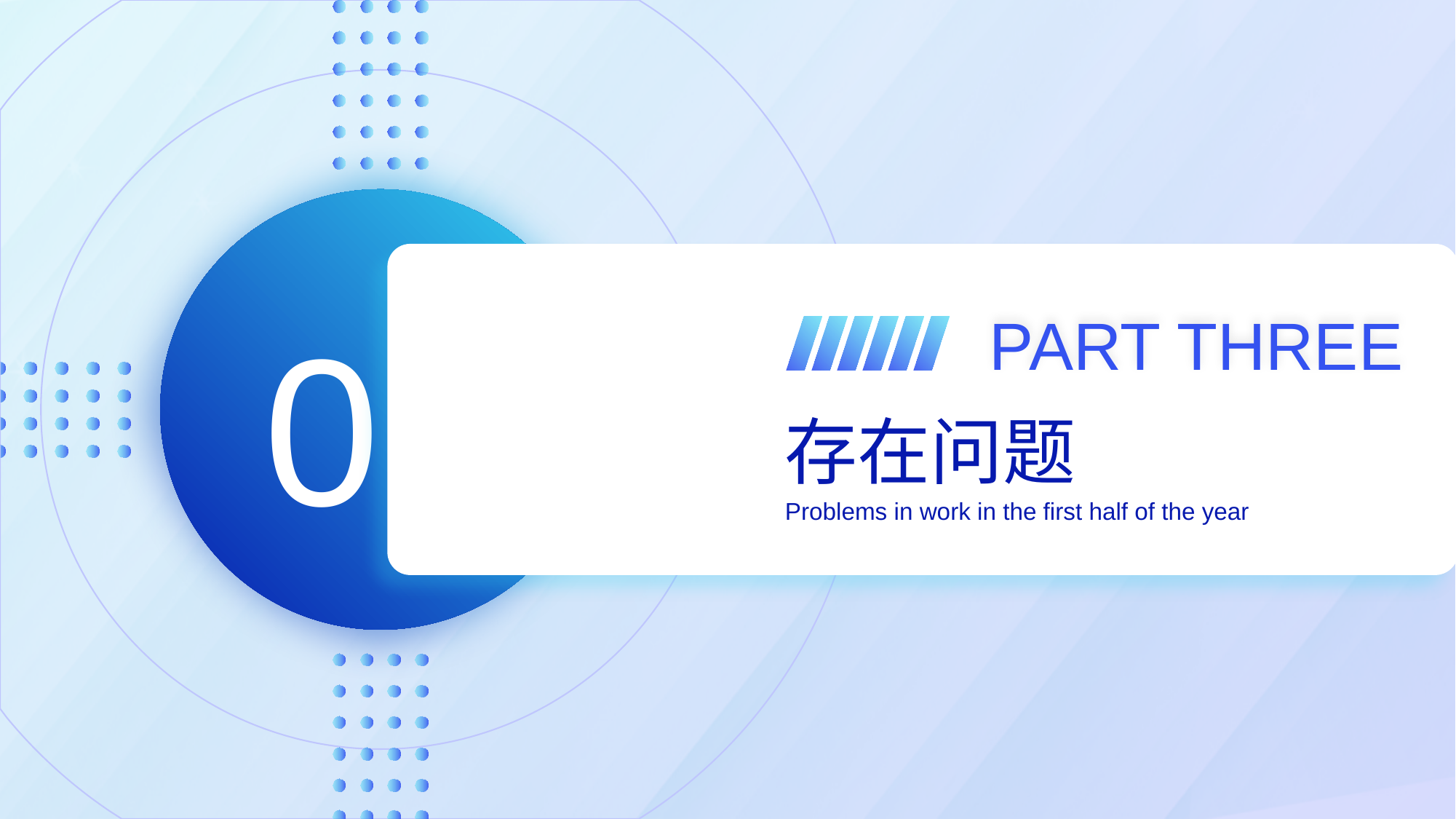

PART THREE

存在问题
Problems in work in the first half of the year
03